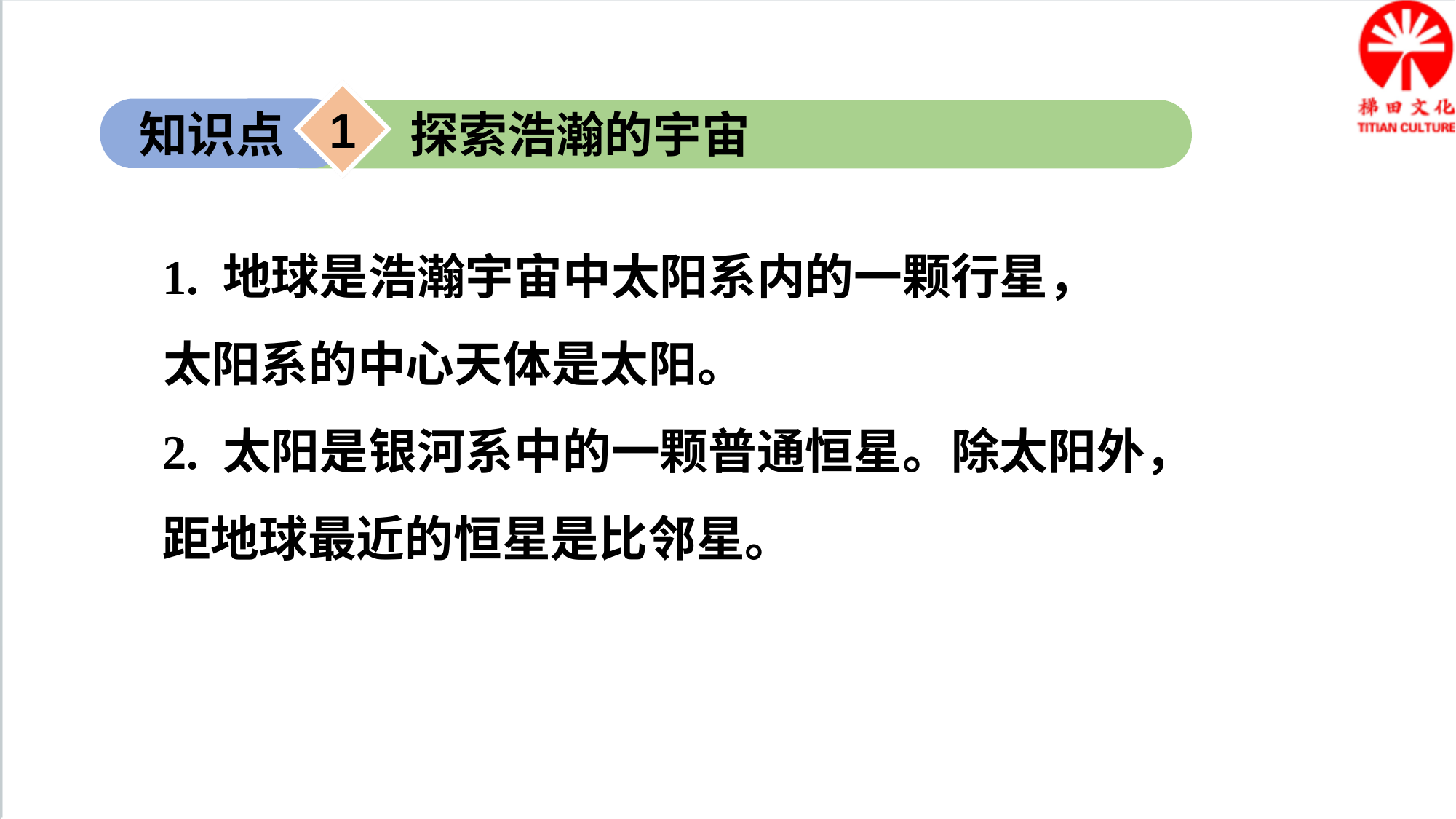

1
知识点
探索浩瀚的宇宙

1. 地球是浩瀚宇宙中太阳系内的一颗行星，
太阳系的中心天体是太阳。
2. 太阳是银河系中的一颗普通恒星。除太阳外，距地球最近的恒星是比邻星。